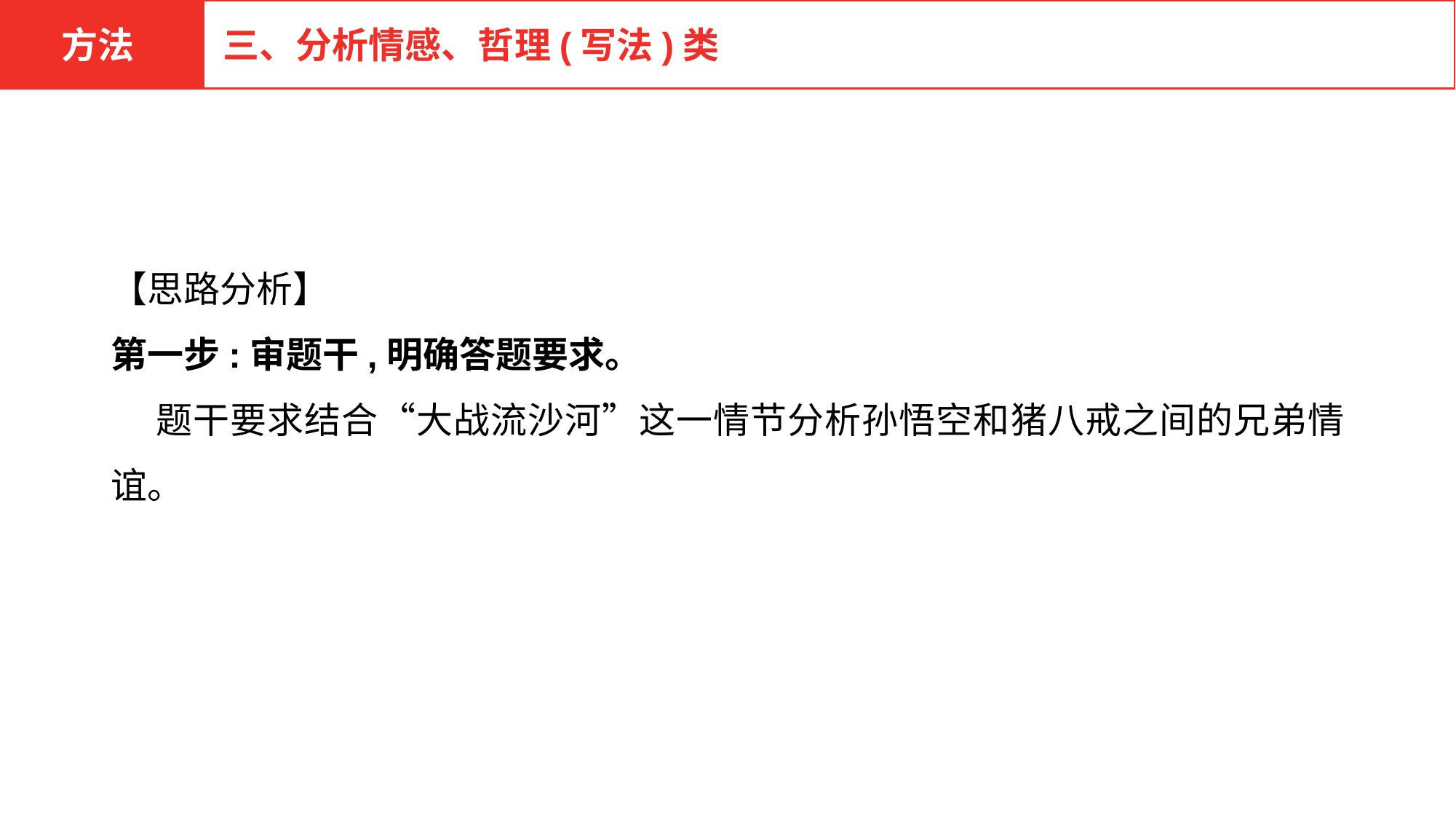

方法
三、分析情感、哲理(写法)类
【思路分析】
第一步:审题干,明确答题要求。
    题干要求结合“大战流沙河”这一情节分析孙悟空和猪八戒之间的兄弟情谊。